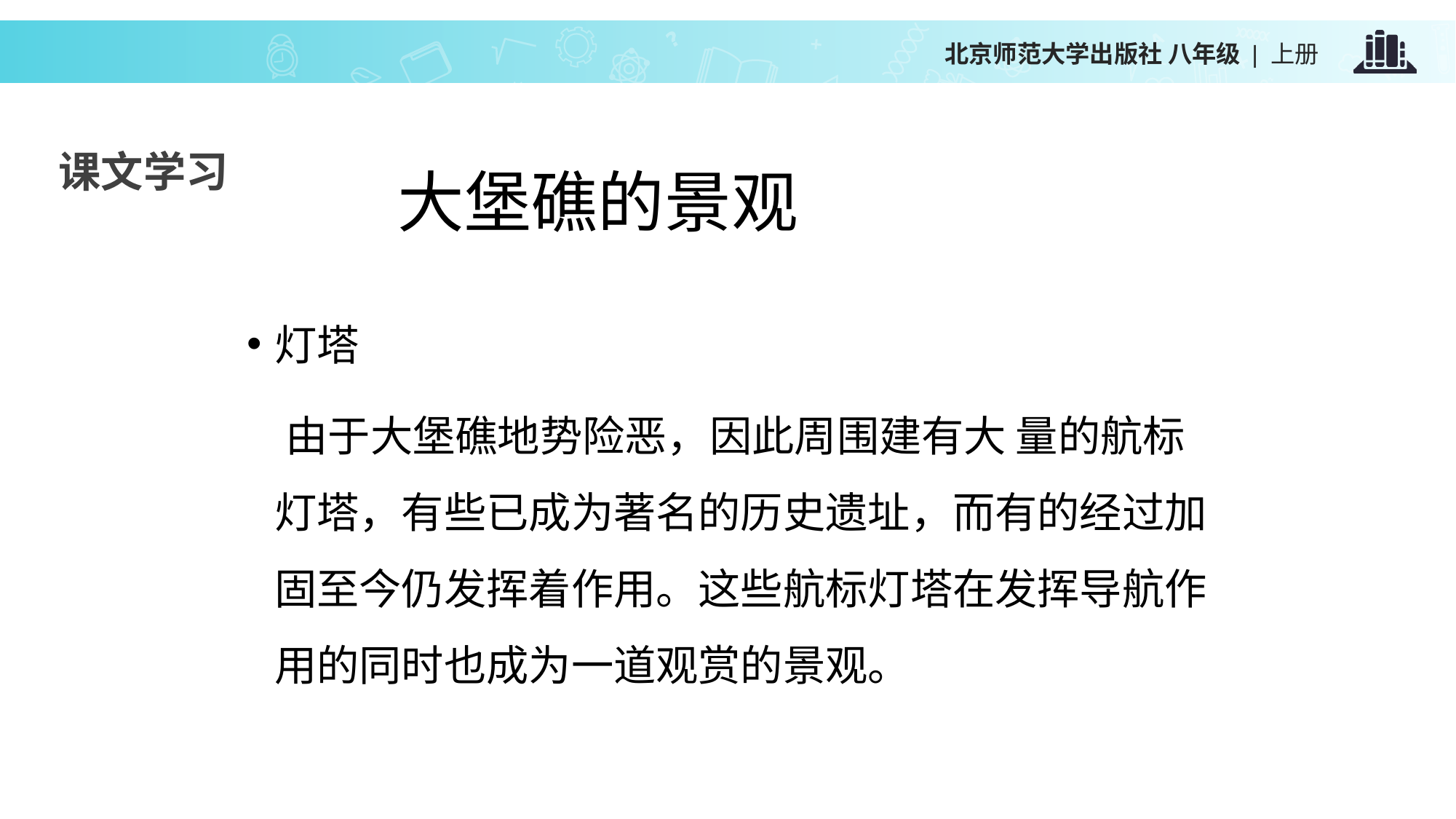

# 大堡礁的景观
课文学习
灯塔
   由于大堡礁地势险恶，因此周围建有大 量的航标灯塔，有些已成为著名的历史遗址，而有的经过加固至今仍发挥着作用。这些航标灯塔在发挥导航作用的同时也成为一道观赏的景观。